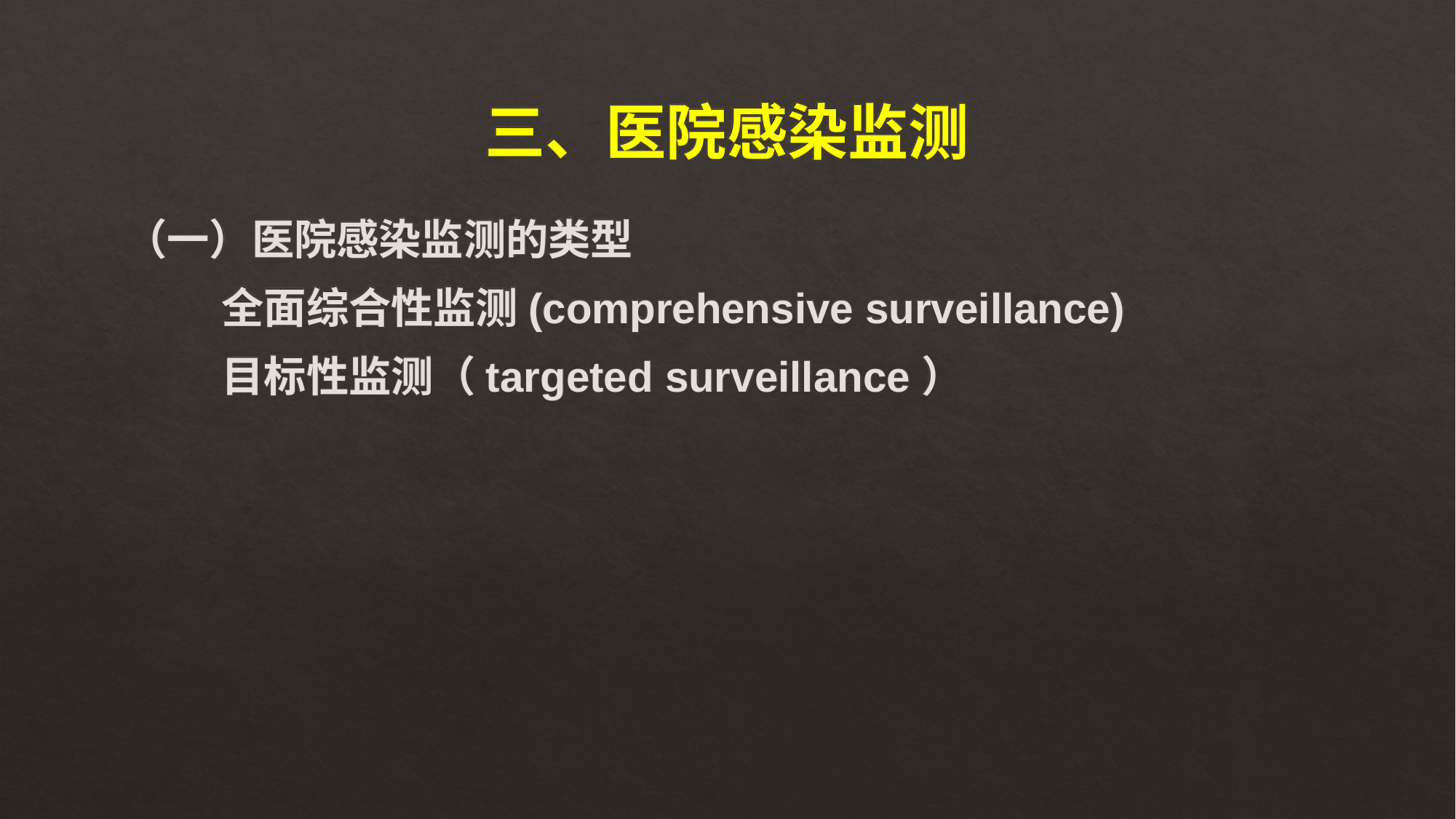

# 三、医院感染监测
（一）医院感染监测的类型
         全面综合性监测(comprehensive surveillance)
         目标性监测（targeted surveillance）